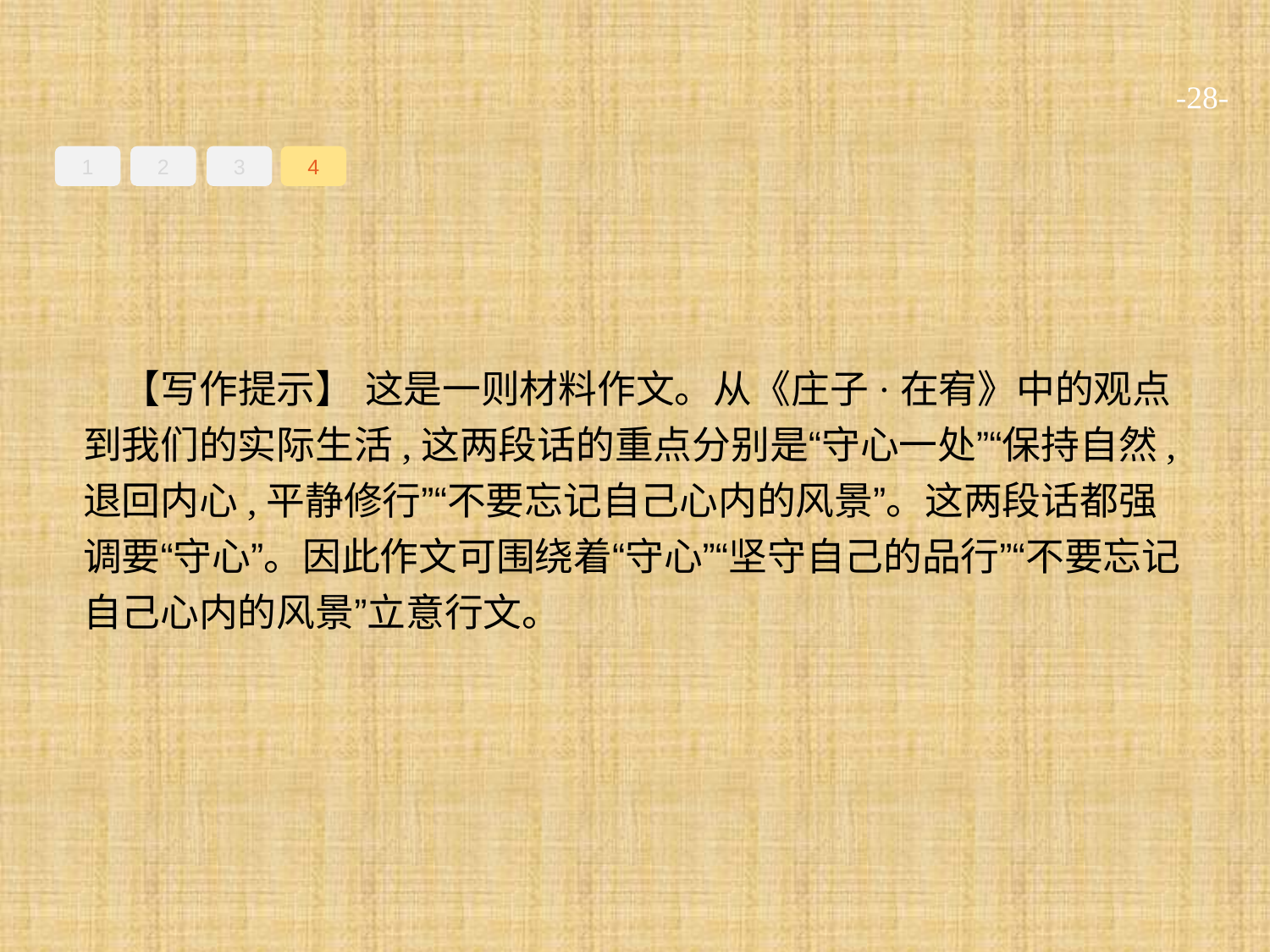

-28-
1
2
3
4
【写作提示】 这是一则材料作文。从《庄子·在宥》中的观点到我们的实际生活,这两段话的重点分别是“守心一处”“保持自然,退回内心,平静修行”“不要忘记自己心内的风景”。这两段话都强调要“守心”。因此作文可围绕着“守心”“坚守自己的品行”“不要忘记自己心内的风景”立意行文。